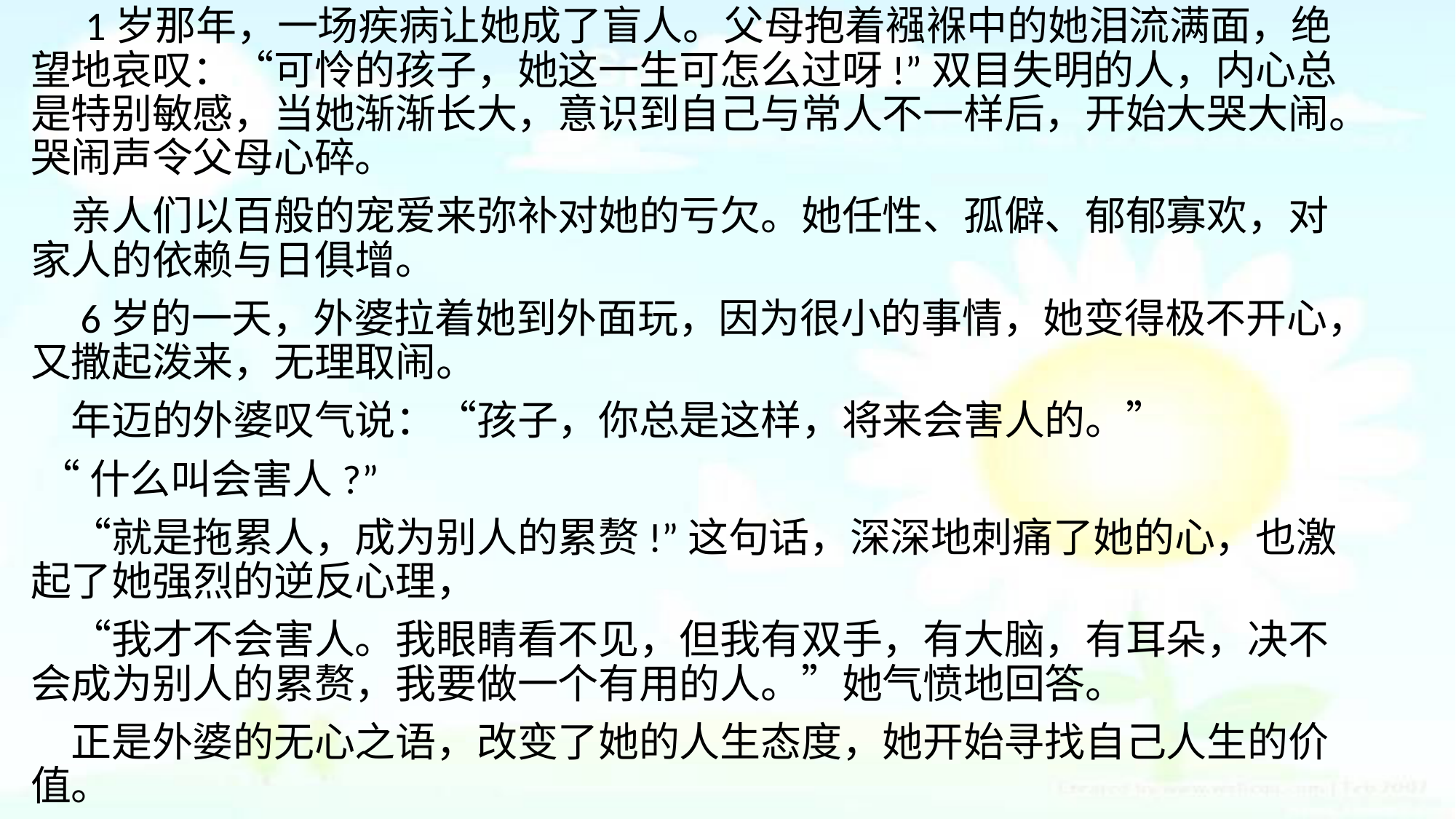

1岁那年，一场疾病让她成了盲人。父母抱着襁褓中的她泪流满面，绝望地哀叹：“可怜的孩子，她这一生可怎么过呀!”双目失明的人，内心总是特别敏感，当她渐渐长大，意识到自己与常人不一样后，开始大哭大闹。哭闹声令父母心碎。
　亲人们以百般的宠爱来弥补对她的亏欠。她任性、孤僻、郁郁寡欢，对家人的依赖与日俱增。
　6岁的一天，外婆拉着她到外面玩，因为很小的事情，她变得极不开心，又撒起泼来，无理取闹。
　年迈的外婆叹气说：“孩子，你总是这样，将来会害人的。”
 “什么叫会害人?”
　“就是拖累人，成为别人的累赘!”这句话，深深地刺痛了她的心，也激起了她强烈的逆反心理，
　“我才不会害人。我眼睛看不见，但我有双手，有大脑，有耳朵，决不会成为别人的累赘，我要做一个有用的人。”她气愤地回答。
　正是外婆的无心之语，改变了她的人生态度，她开始寻找自己人生的价值。